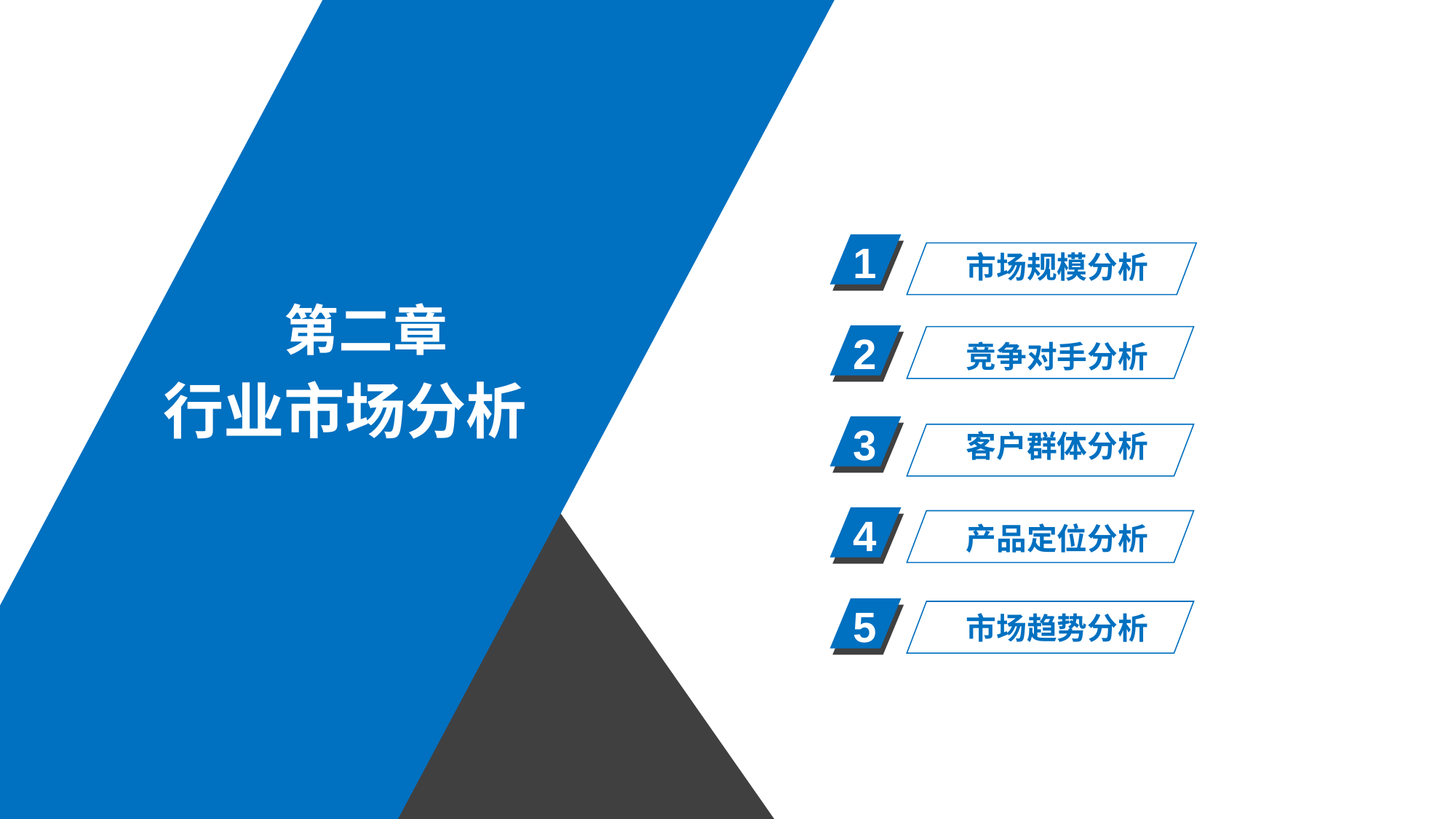

1

市场规模分析
第二章
2

竞争对手分析
行业市场分析
3

客户群体分析

4

产品定位分析
5

市场趋势分析